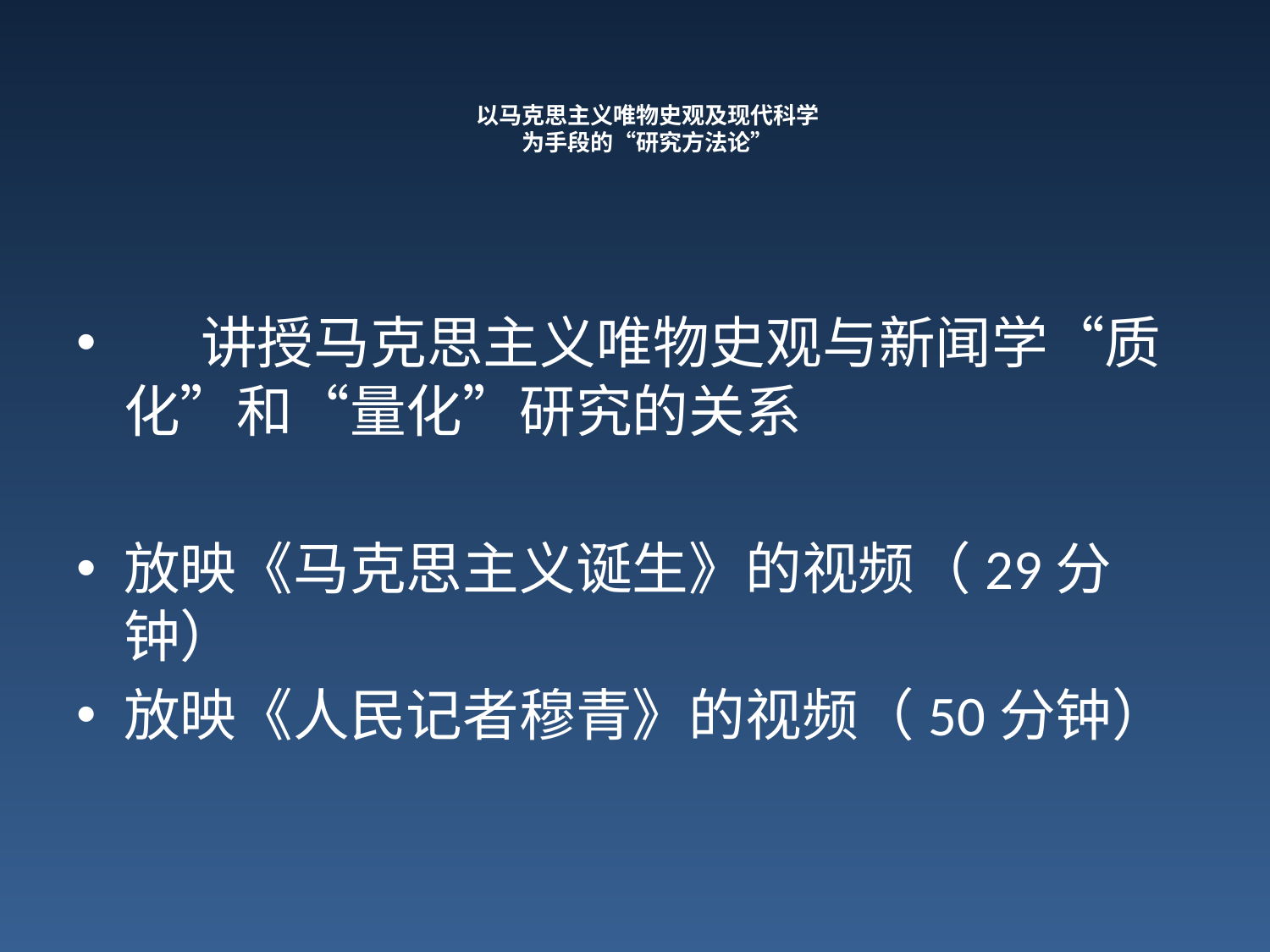

# 以马克思主义唯物史观及现代科学 为手段的“研究方法论”

     讲授马克思主义唯物史观与新闻学“质化”和“量化”研究的关系

放映《马克思主义诞生》的视频（29分钟）
放映《人民记者穆青》的视频（50分钟）